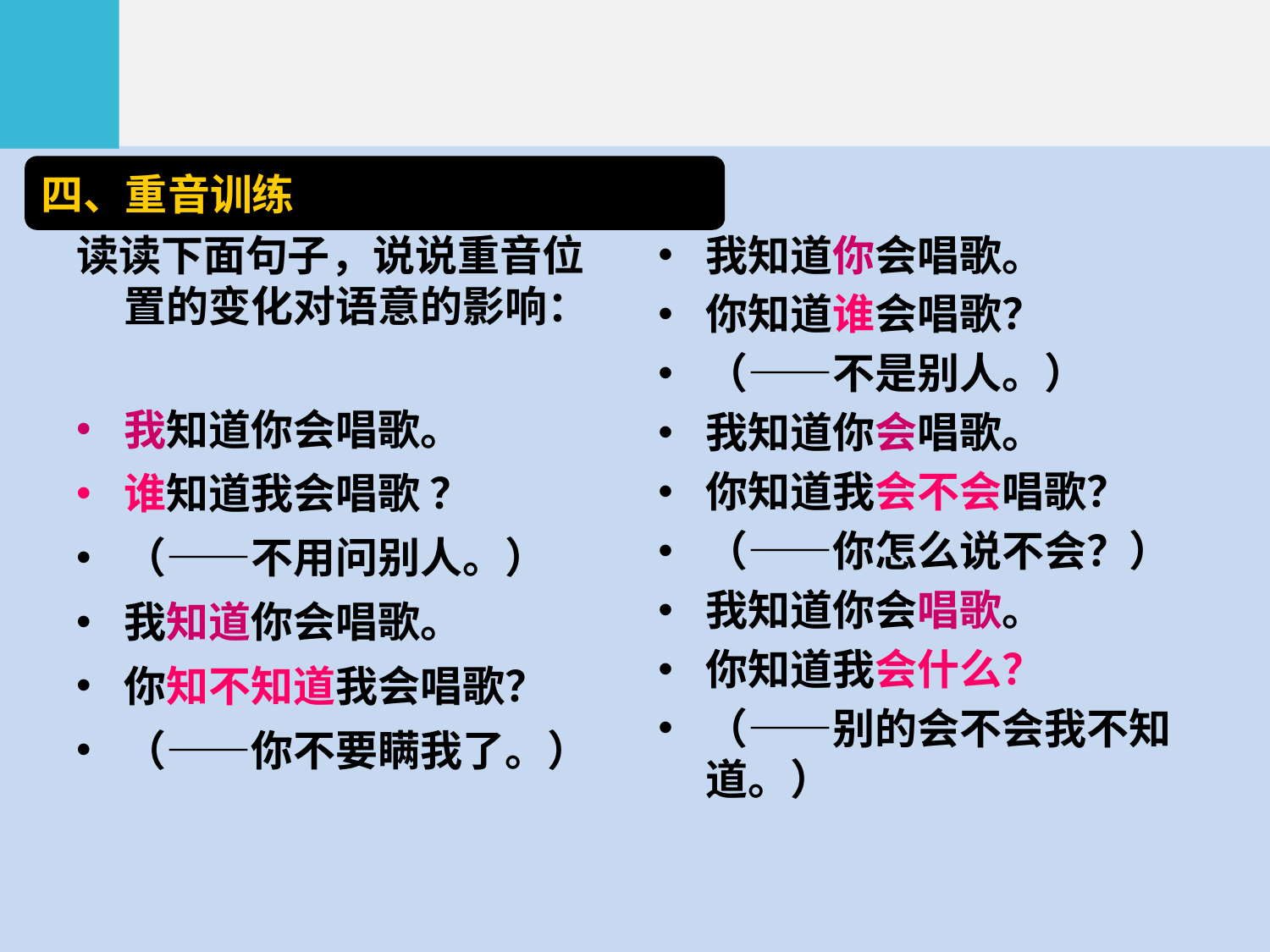

#

四、重音训练

读读下面句子，说说重音位置的变化对语意的影响：

我知道你会唱歌。
谁知道我会唱歌 ？
（——不用问别人。）
我知道你会唱歌。
你知不知道我会唱歌？
（——你不要瞒我了。）

我知道你会唱歌。
你知道谁会唱歌？
（——不是别人。）
我知道你会唱歌。
你知道我会不会唱歌？
（——你怎么说不会？）
我知道你会唱歌。
你知道我会什么？
（——别的会不会我不知道。）